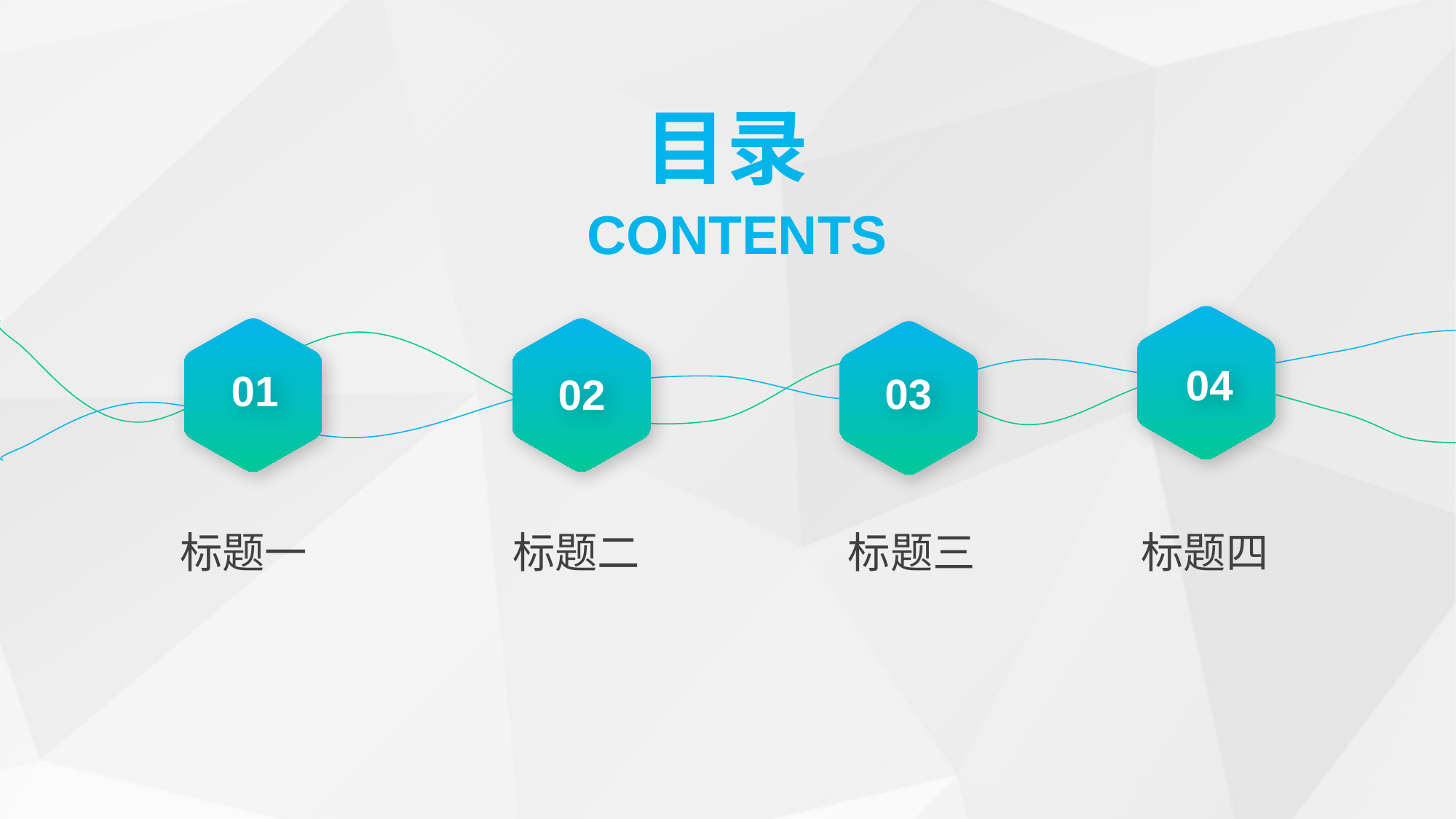

目录
CONTENTS

04

01

02

03

标题一
标题二
标题三
标题四